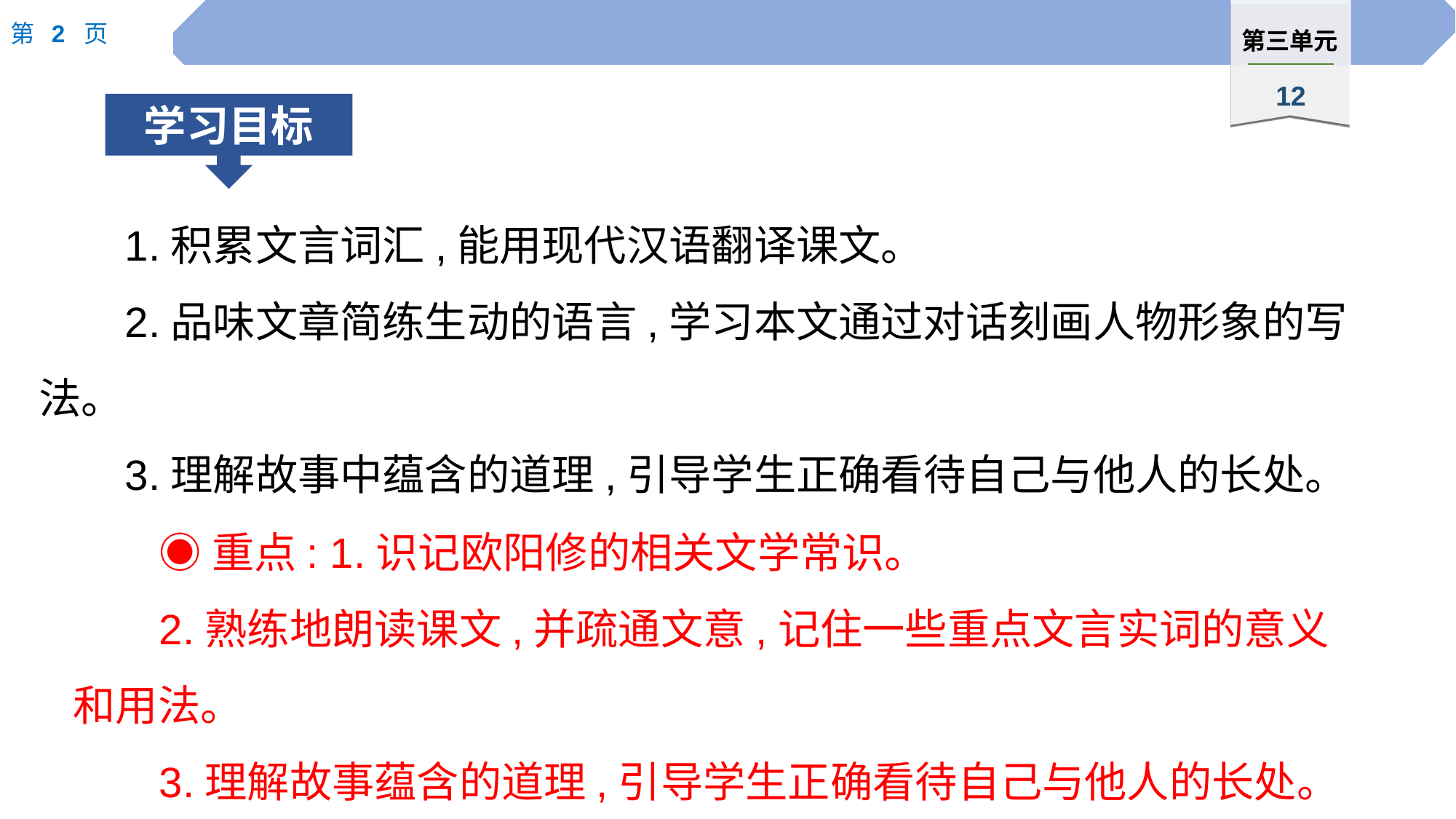

1.积累文言词汇,能用现代汉语翻译课文。
2.品味文章简练生动的语言,学习本文通过对话刻画人物形象的写法。
3.理解故事中蕴含的道理,引导学生正确看待自己与他人的长处。
◉重点: 1.识记欧阳修的相关文学常识。
2.熟练地朗读课文,并疏通文意,记住一些重点文言实词的意义和用法。
3.理解故事蕴含的道理,引导学生正确看待自己与他人的长处。